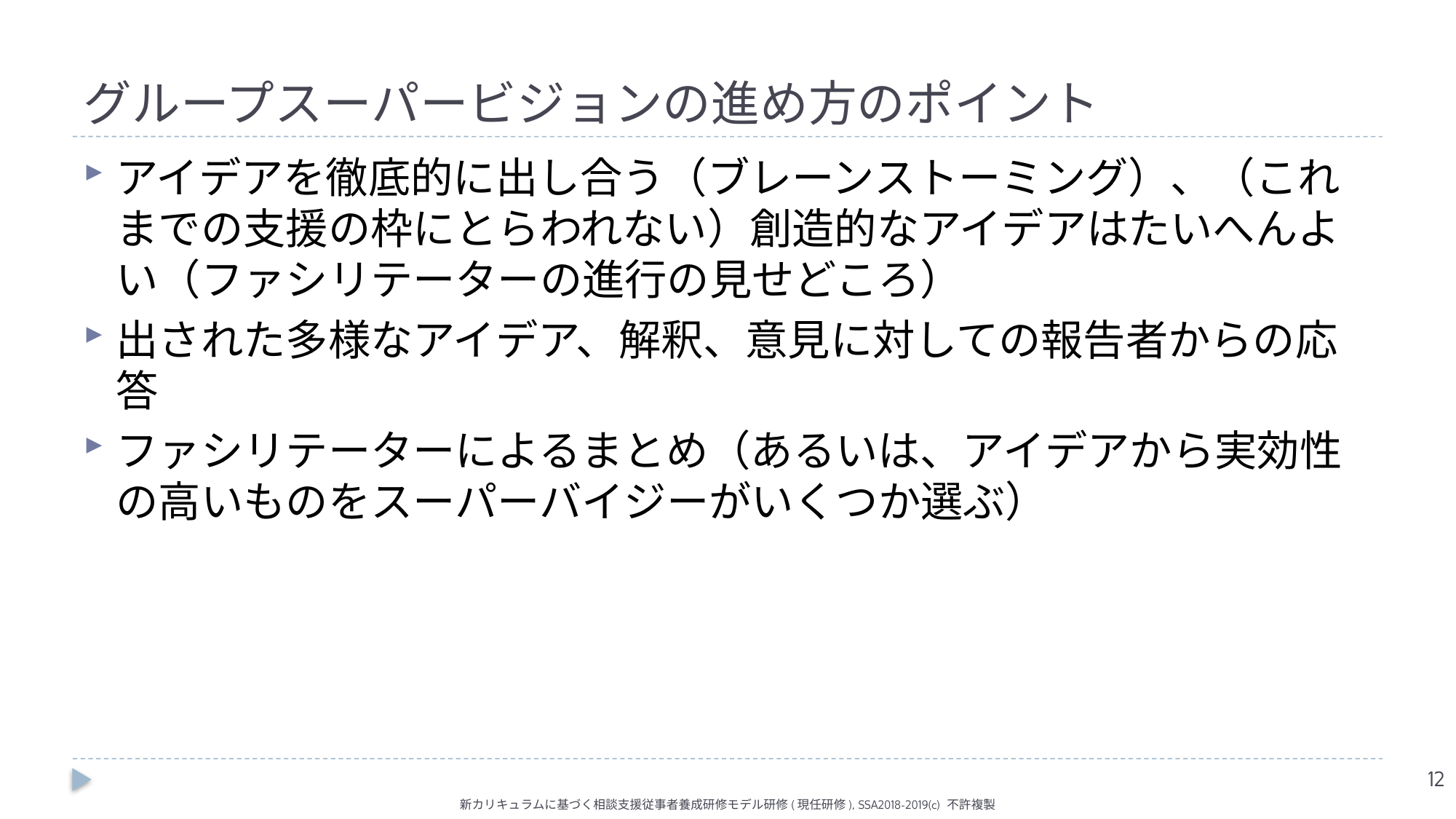

# グループスーパービジョンの進め方のポイント
アイデアを徹底的に出し合う（ブレーンストーミング）、（これまでの支援の枠にとらわれない）創造的なアイデアはたいへんよい（ファシリテーターの進行の見せどころ）
出された多様なアイデア、解釈、意見に対しての報告者からの応答
ファシリテーターによるまとめ（あるいは、アイデアから実効性の高いものをスーパーバイジーがいくつか選ぶ）

12
新カリキュラムに基づく相談支援従事者養成研修モデル研修(現任研修), SSA2018-2019(c) 不許複製